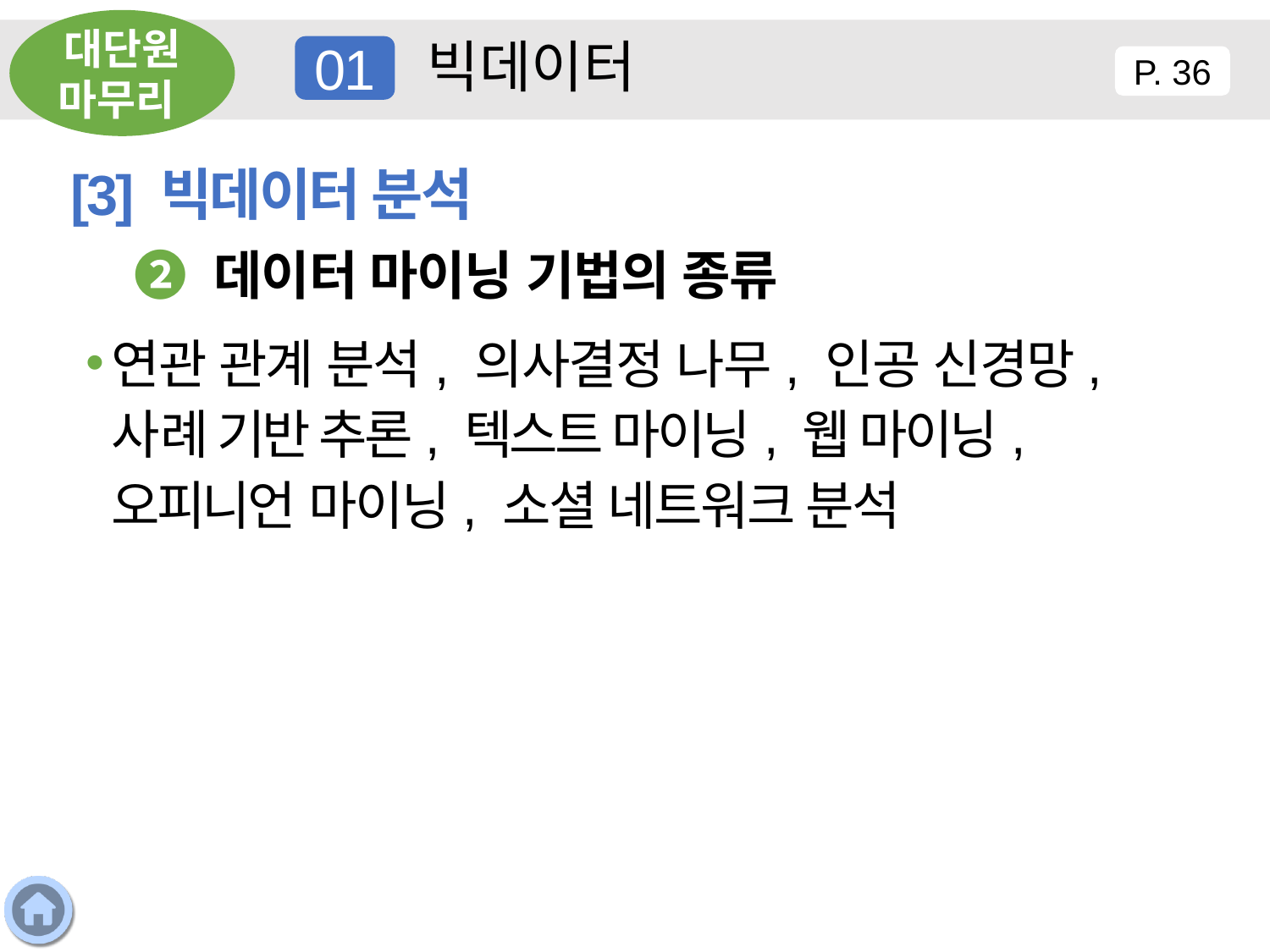

대단원 마무리

빅데이터
01
P. 36
[3] 빅데이터 분석
❷ 데이터 마이닝 기법의 종류
연관 관계 분석, 의사결정 나무, 인공 신경망, 사례 기반 추론, 텍스트 마이닝, 웹 마이닝, 오피니언 마이닝, 소셜 네트워크 분석